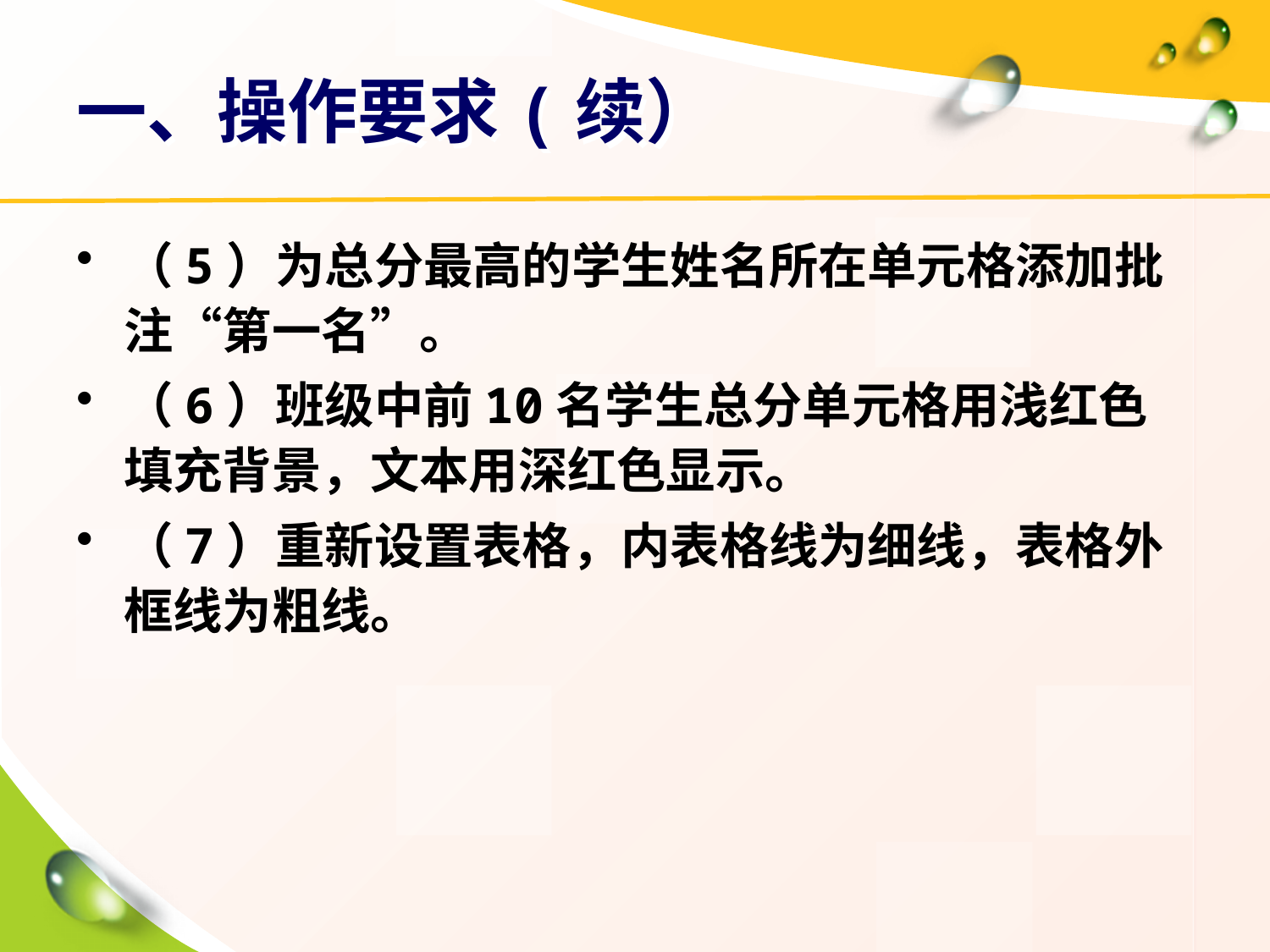

# 一、操作要求(续）
（5）为总分最高的学生姓名所在单元格添加批注“第一名”。
（6）班级中前10名学生总分单元格用浅红色填充背景，文本用深红色显示。
（7）重新设置表格，内表格线为细线，表格外框线为粗线。